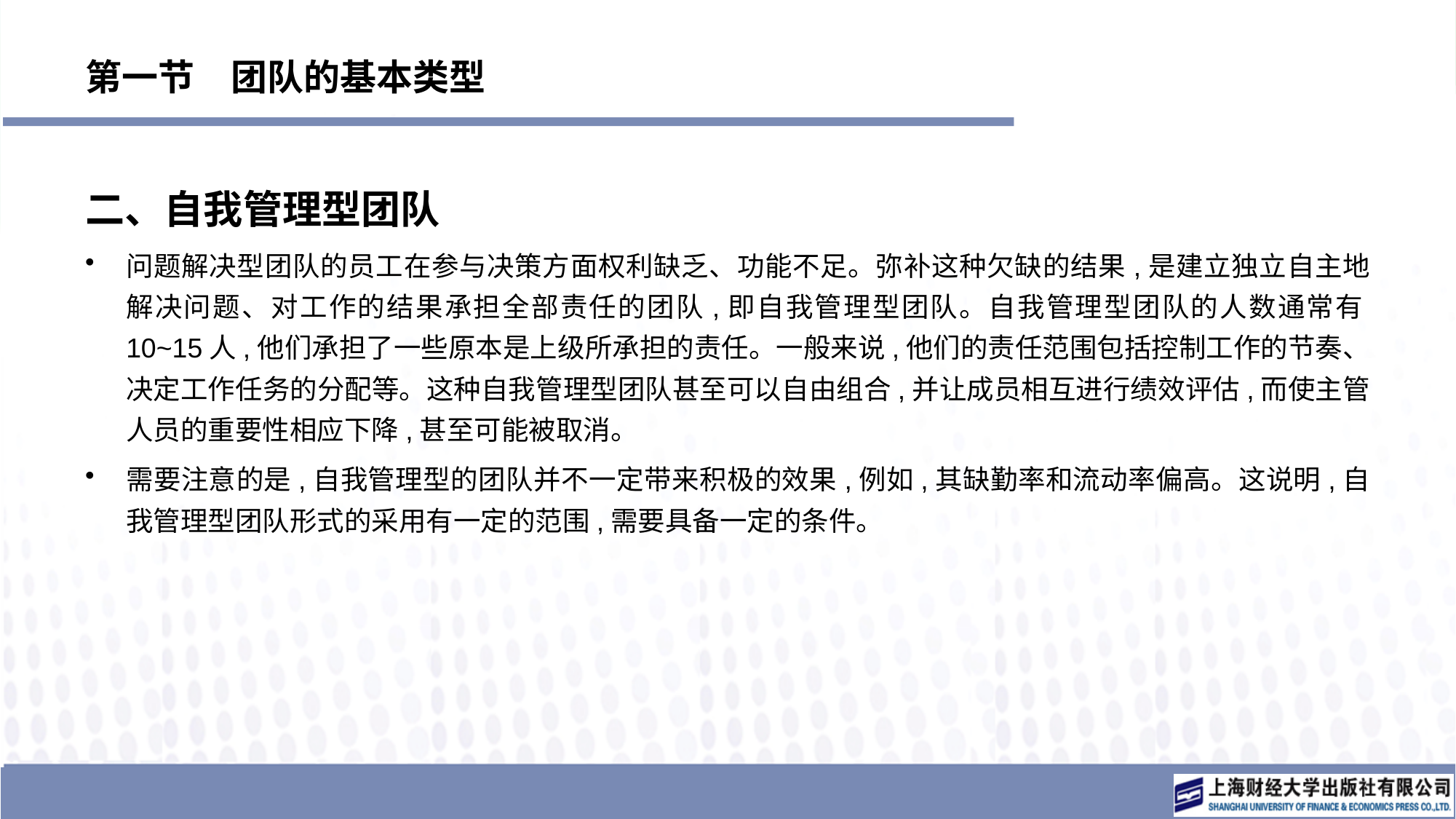

# 第一节　团队的基本类型
二、自我管理型团队
问题解决型团队的员工在参与决策方面权利缺乏、功能不足。弥补这种欠缺的结果,是建立独立自主地解决问题、对工作的结果承担全部责任的团队,即自我管理型团队。自我管理型团队的人数通常有10~15人,他们承担了一些原本是上级所承担的责任。一般来说,他们的责任范围包括控制工作的节奏、决定工作任务的分配等。这种自我管理型团队甚至可以自由组合,并让成员相互进行绩效评估,而使主管人员的重要性相应下降,甚至可能被取消。
需要注意的是,自我管理型的团队并不一定带来积极的效果,例如,其缺勤率和流动率偏高。这说明,自我管理型团队形式的采用有一定的范围,需要具备一定的条件。